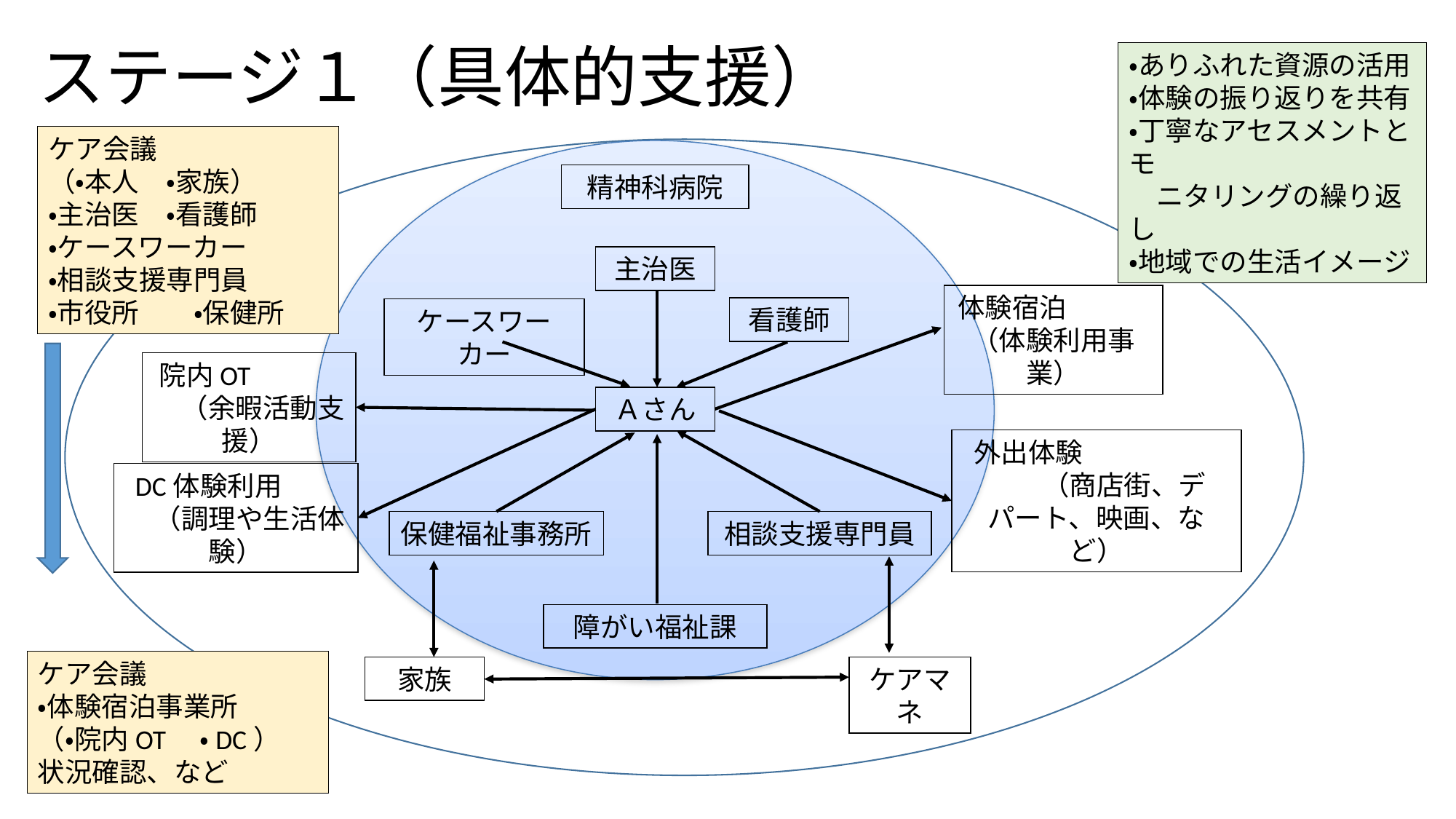

# ステージ１（具体的支援）
・ありふれた資源の活用
・体験の振り返りを共有
・丁寧なアセスメントとモ
　ニタリングの繰り返し
・地域での生活イメージ
ケア会議
（・本人　・家族）
・主治医　・看護師
・ケースワーカー
・相談支援専門員
・市役所　　・保健所

精神科病院
主治医
体験宿泊　　　（体験利用事業）
看護師
ケースワーカー

院内OT　　　　（余暇活動支援）
Ａさん
外出体験　　　　　　　（商店街、デパート、映画、など）
DC体験利用　　　（調理や生活体験）
保健福祉事務所
相談支援専門員
障がい福祉課
ケア会議
・体験宿泊事業所
（・院内OT　・DC）
状況確認、など
家族
ケアマネ